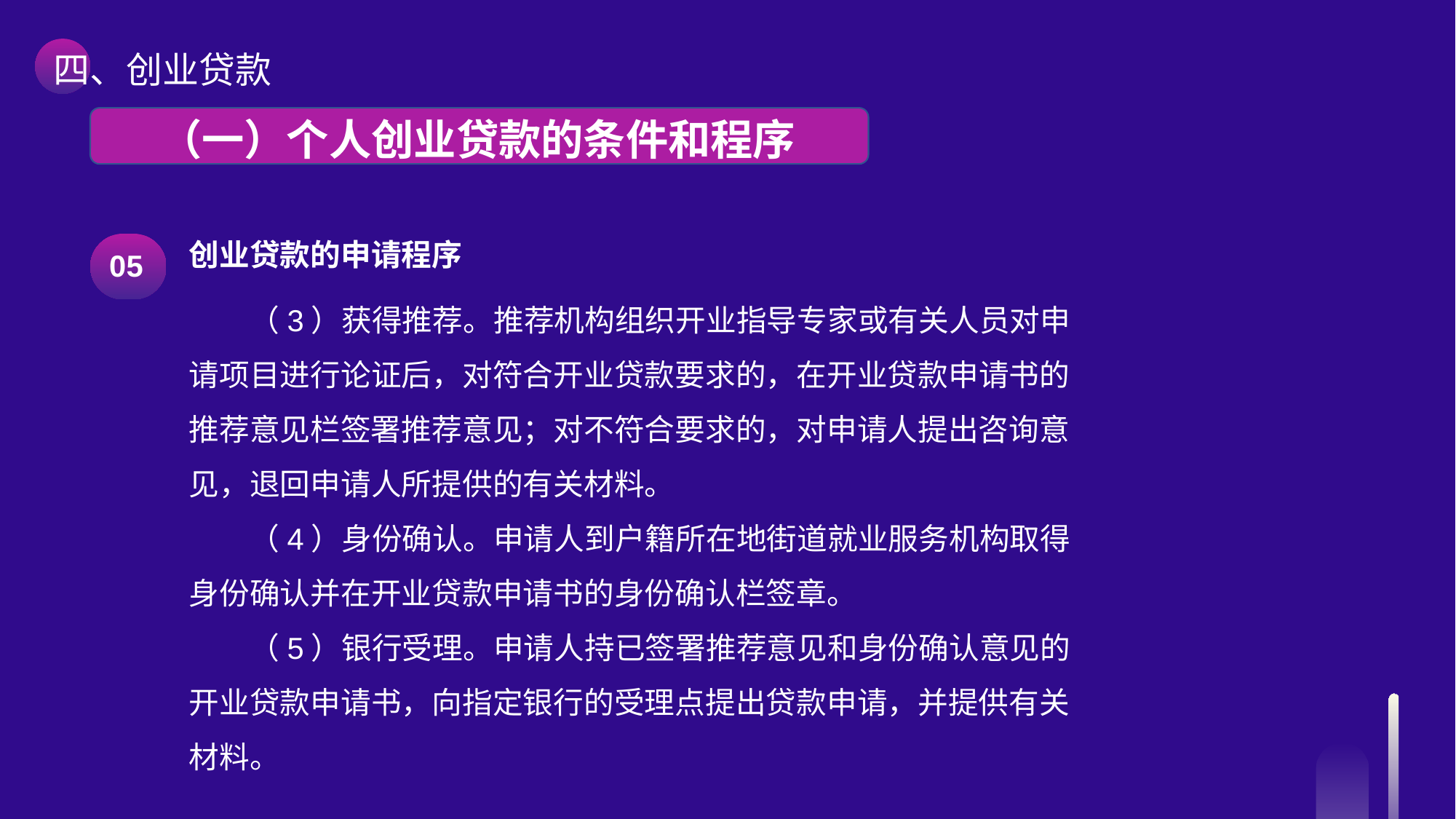

四、创业贷款

 （一）个人创业贷款的条件和程序
创业贷款的申请程序

（3）获得推荐。推荐机构组织开业指导专家或有关人员对申请项目进行论证后，对符合开业贷款要求的，在开业贷款申请书的推荐意见栏签署推荐意见；对不符合要求的，对申请人提出咨询意见，退回申请人所提供的有关材料。
（4）身份确认。申请人到户籍所在地街道就业服务机构取得身份确认并在开业贷款申请书的身份确认栏签章。
（5）银行受理。申请人持已签署推荐意见和身份确认意见的开业贷款申请书，向指定银行的受理点提出贷款申请，并提供有关材料。
05